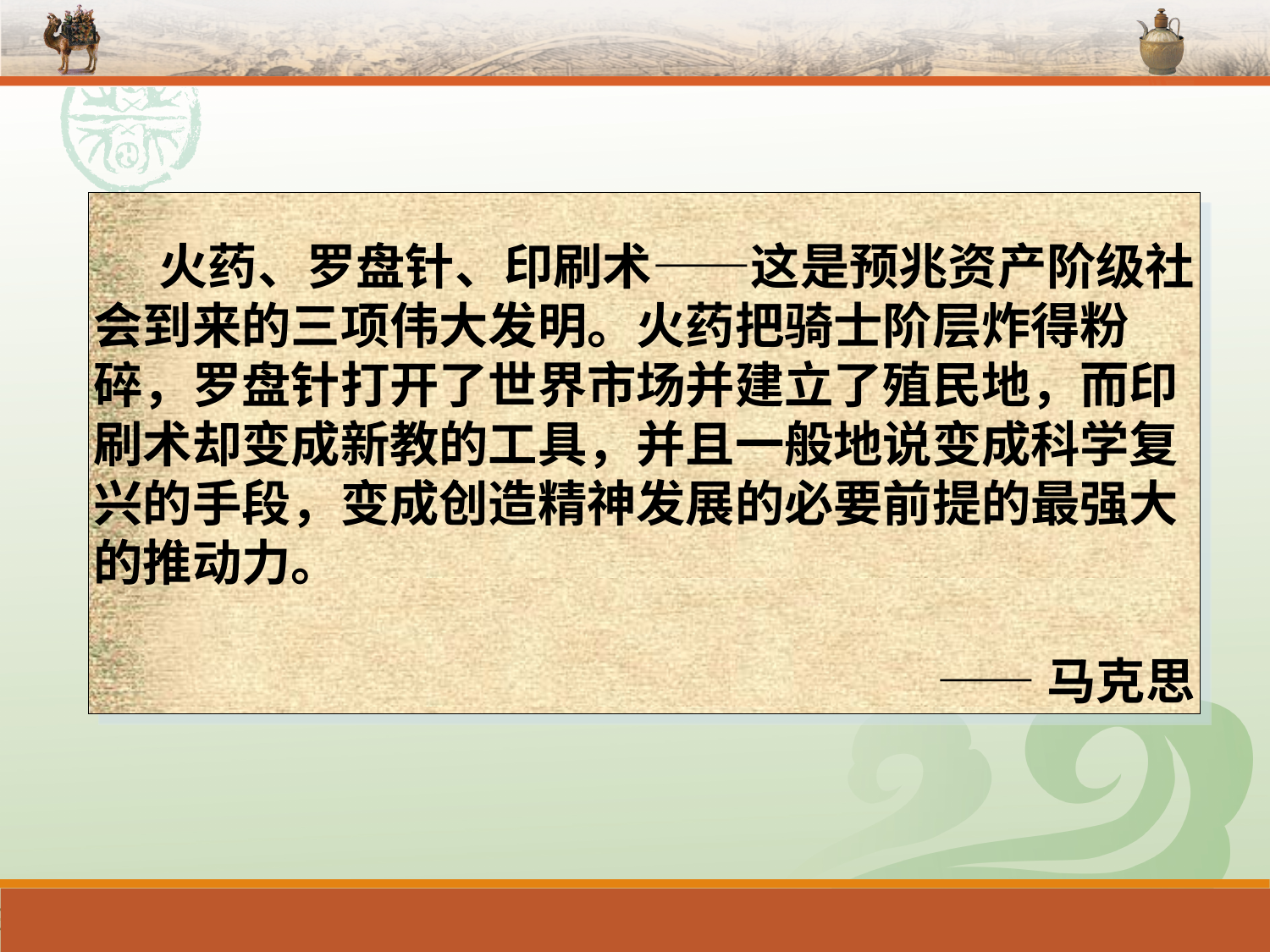

火药、罗盘针、印刷术——这是预兆资产阶级社会到来的三项伟大发明。火药把骑士阶层炸得粉碎，罗盘针打开了世界市场并建立了殖民地，而印刷术却变成新教的工具，并且一般地说变成科学复兴的手段，变成创造精神发展的必要前提的最强大的推动力。

——马克思